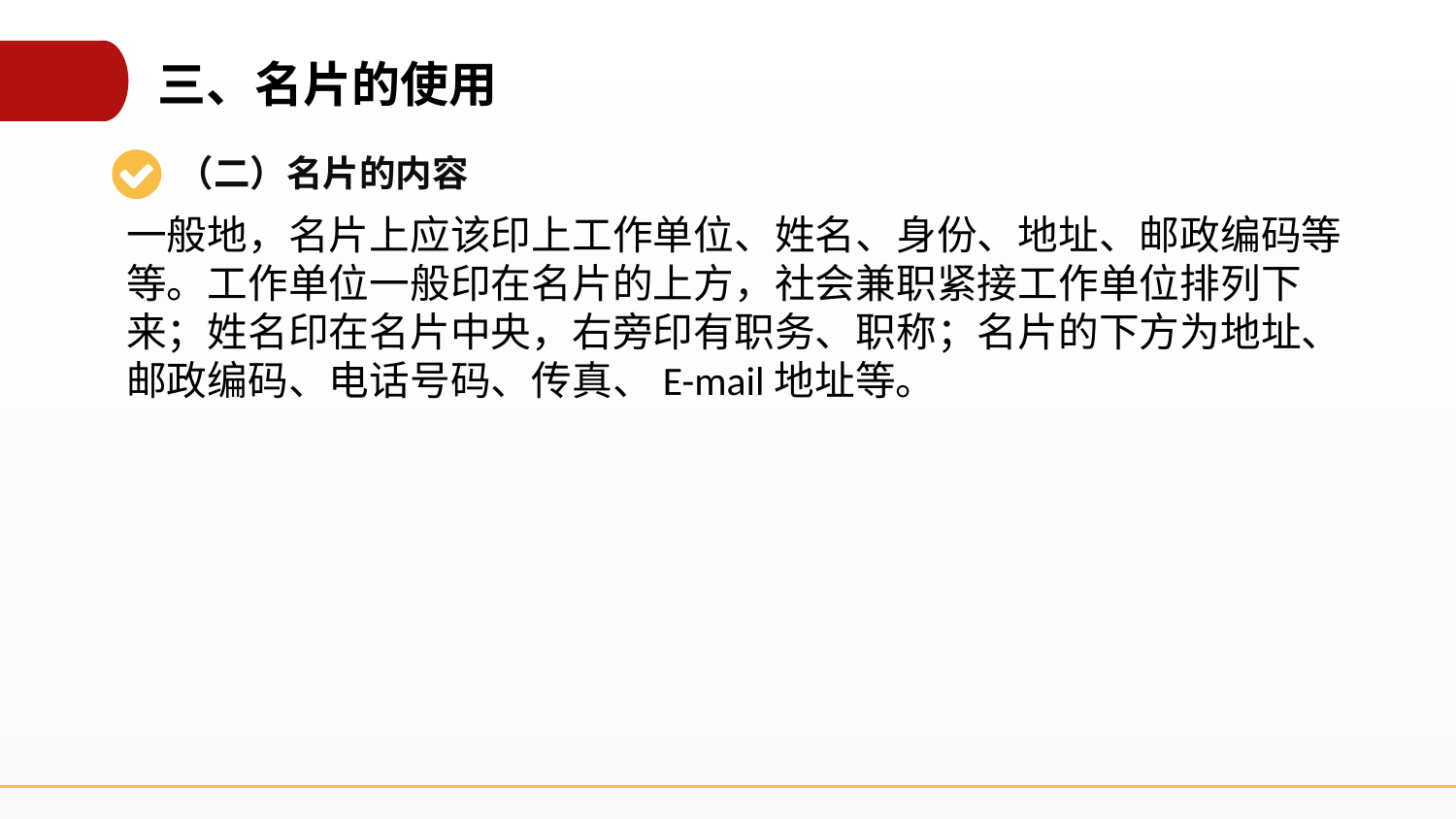

三、名片的使用

（二）名片的内容
一般地，名片上应该印上工作单位、姓名、身份、地址、邮政编码等等。工作单位一般印在名片的上方，社会兼职紧接工作单位排列下来；姓名印在名片中央，右旁印有职务、职称；名片的下方为地址、邮政编码、电话号码、传真、E-mail地址等。